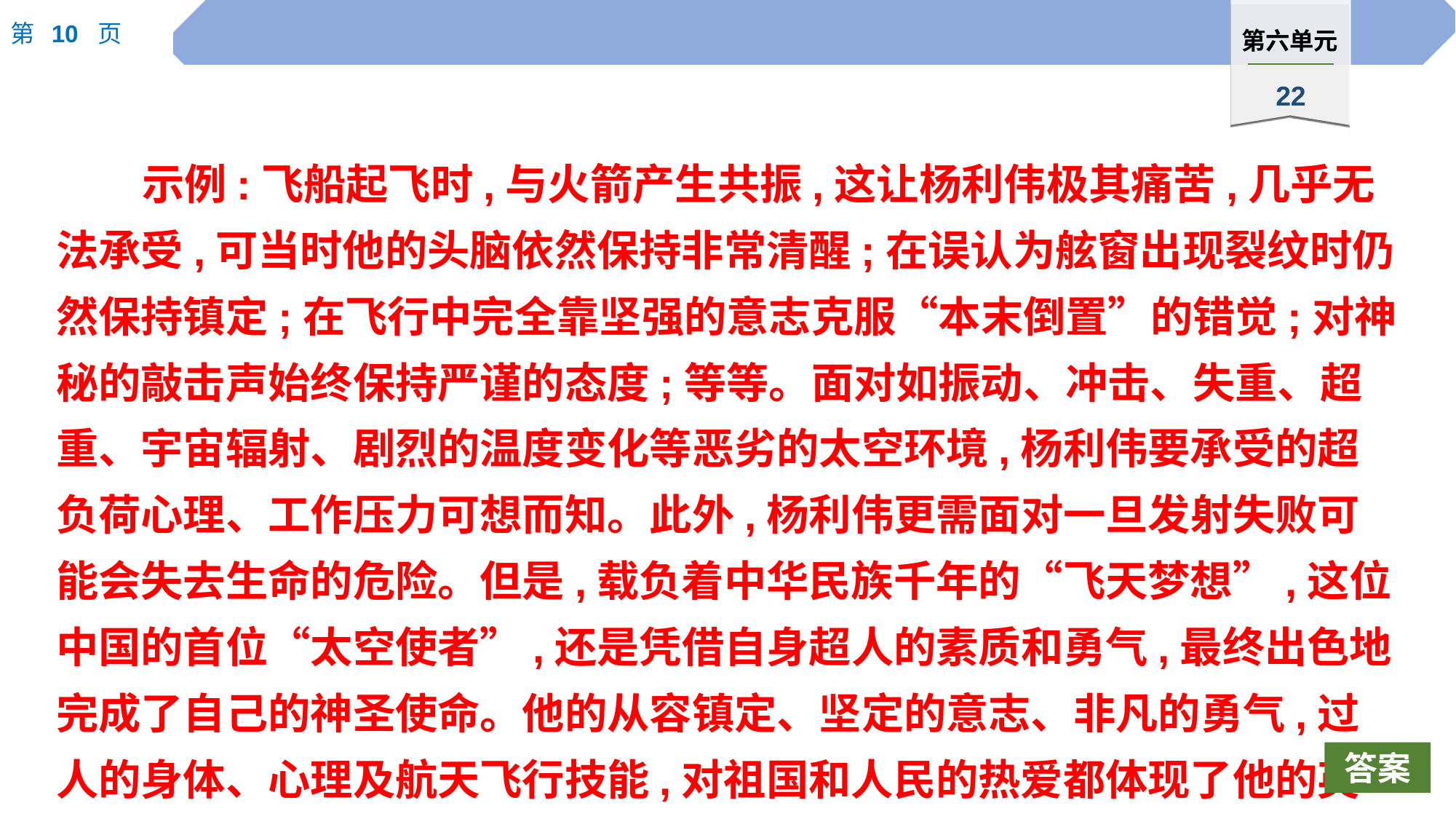

示例:飞船起飞时,与火箭产生共振,这让杨利伟极其痛苦,几乎无法承受,可当时他的头脑依然保持非常清醒;在误认为舷窗出现裂纹时仍然保持镇定;在飞行中完全靠坚强的意志克服“本末倒置”的错觉;对神秘的敲击声始终保持严谨的态度;等等。面对如振动、冲击、失重、超重、宇宙辐射、剧烈的温度变化等恶劣的太空环境,杨利伟要承受的超负荷心理、工作压力可想而知。此外,杨利伟更需面对一旦发射失败可能会失去生命的危险。但是,载负着中华民族千年的“飞天梦想”,这位中国的首位“太空使者”,还是凭借自身超人的素质和勇气,最终出色地完成了自己的神圣使命。他的从容镇定、坚定的意志、非凡的勇气,过人的身体、心理及航天飞行技能,对祖国和人民的热爱都体现了他的英雄精神。
答案